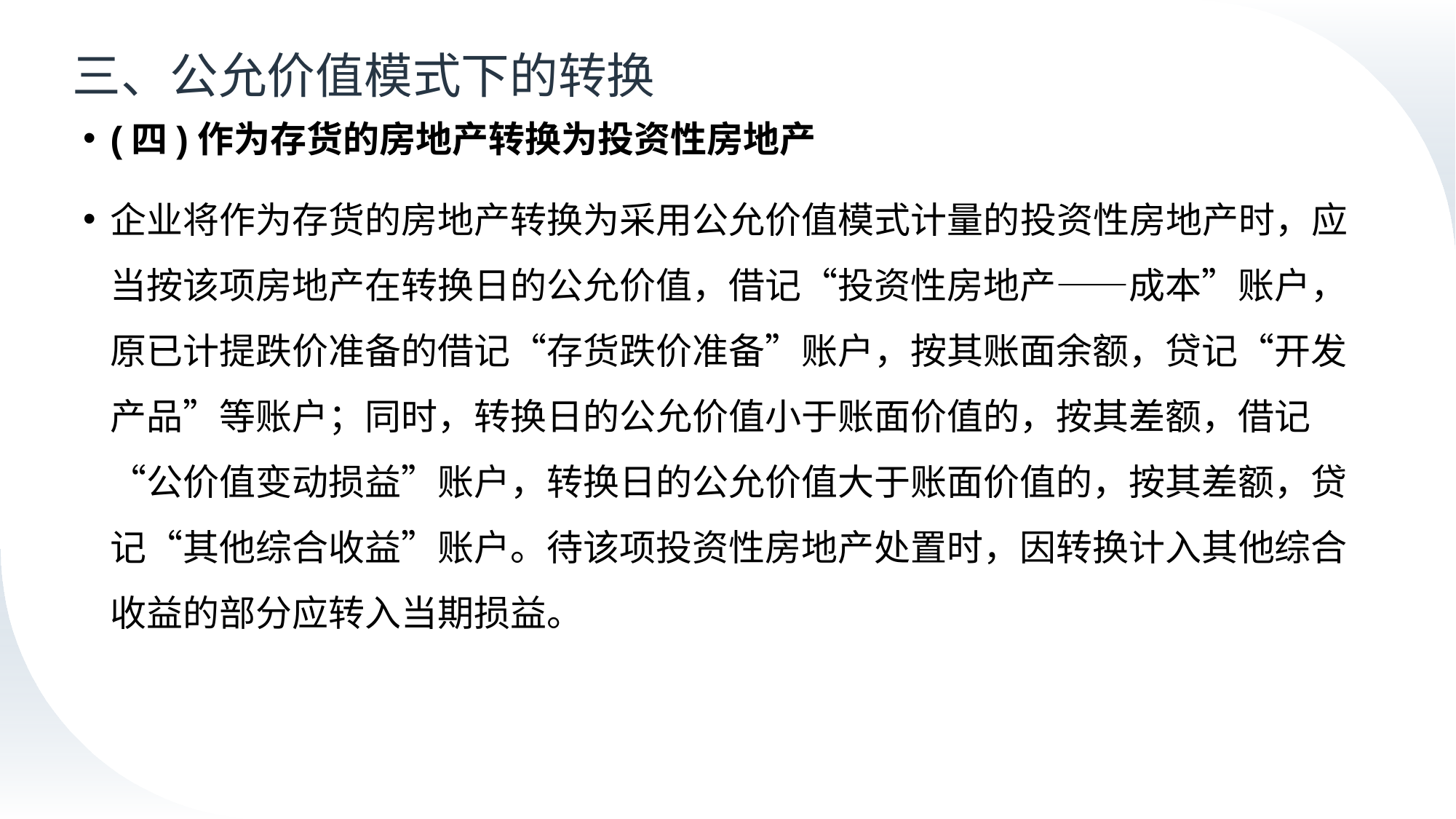

# 三、公允价值模式下的转换
(四)作为存货的房地产转换为投资性房地产
企业将作为存货的房地产转换为采用公允价值模式计量的投资性房地产时，应当按该项房地产在转换日的公允价值，借记“投资性房地产——成本”账户，原已计提跌价准备的借记“存货跌价准备”账户，按其账面余额，贷记“开发产品”等账户；同时，转换日的公允价值小于账面价值的，按其差额，借记“公价值变动损益”账户，转换日的公允价值大于账面价值的，按其差额，贷记“其他综合收益”账户。待该项投资性房地产处置时，因转换计入其他综合收益的部分应转入当期损益。